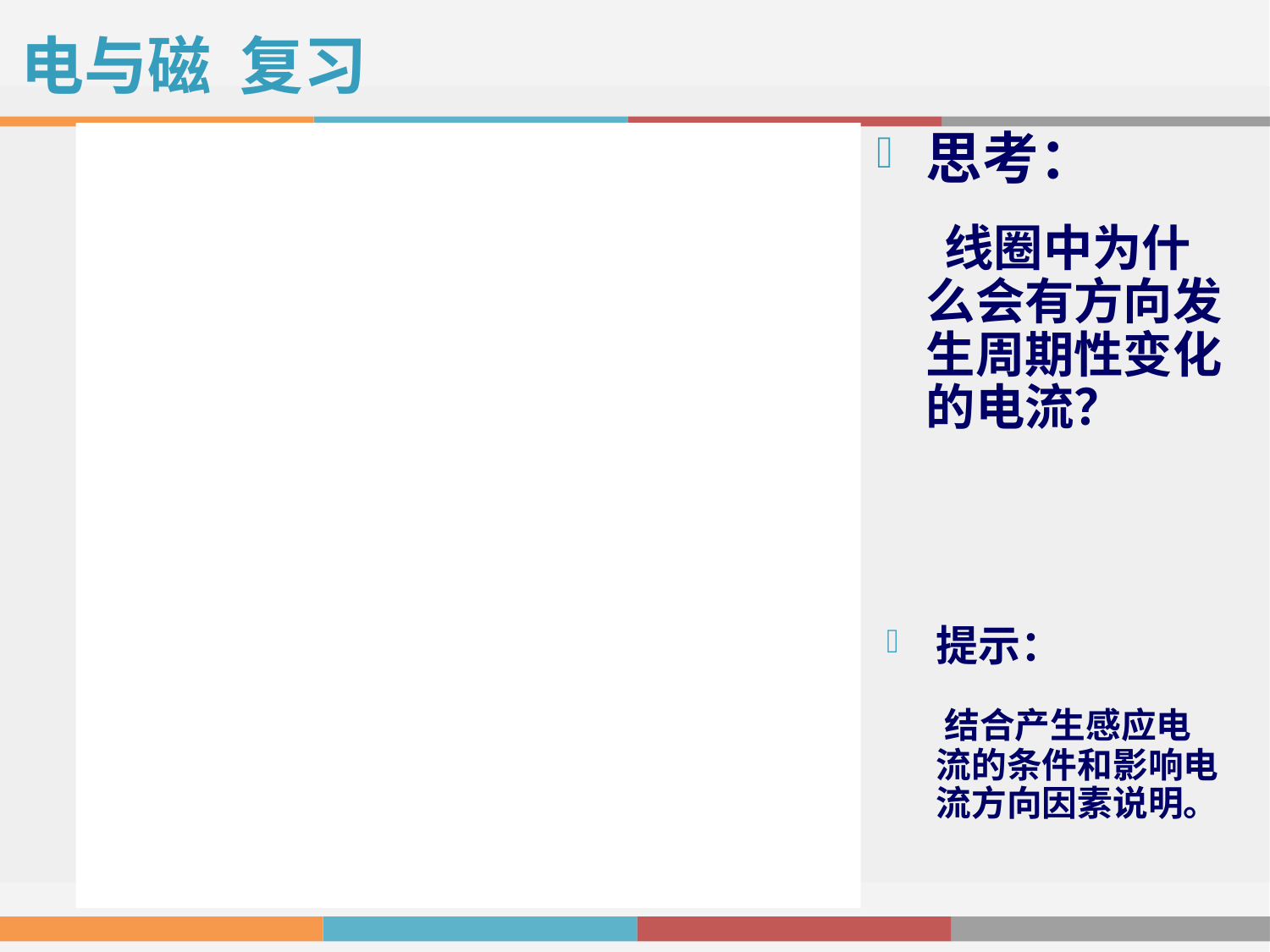

电与磁  复习
思考：
     线圈中为什么会有方向发生周期性变化的电流？
提示：
     结合产生感应电流的条件和影响电流方向因素说明。